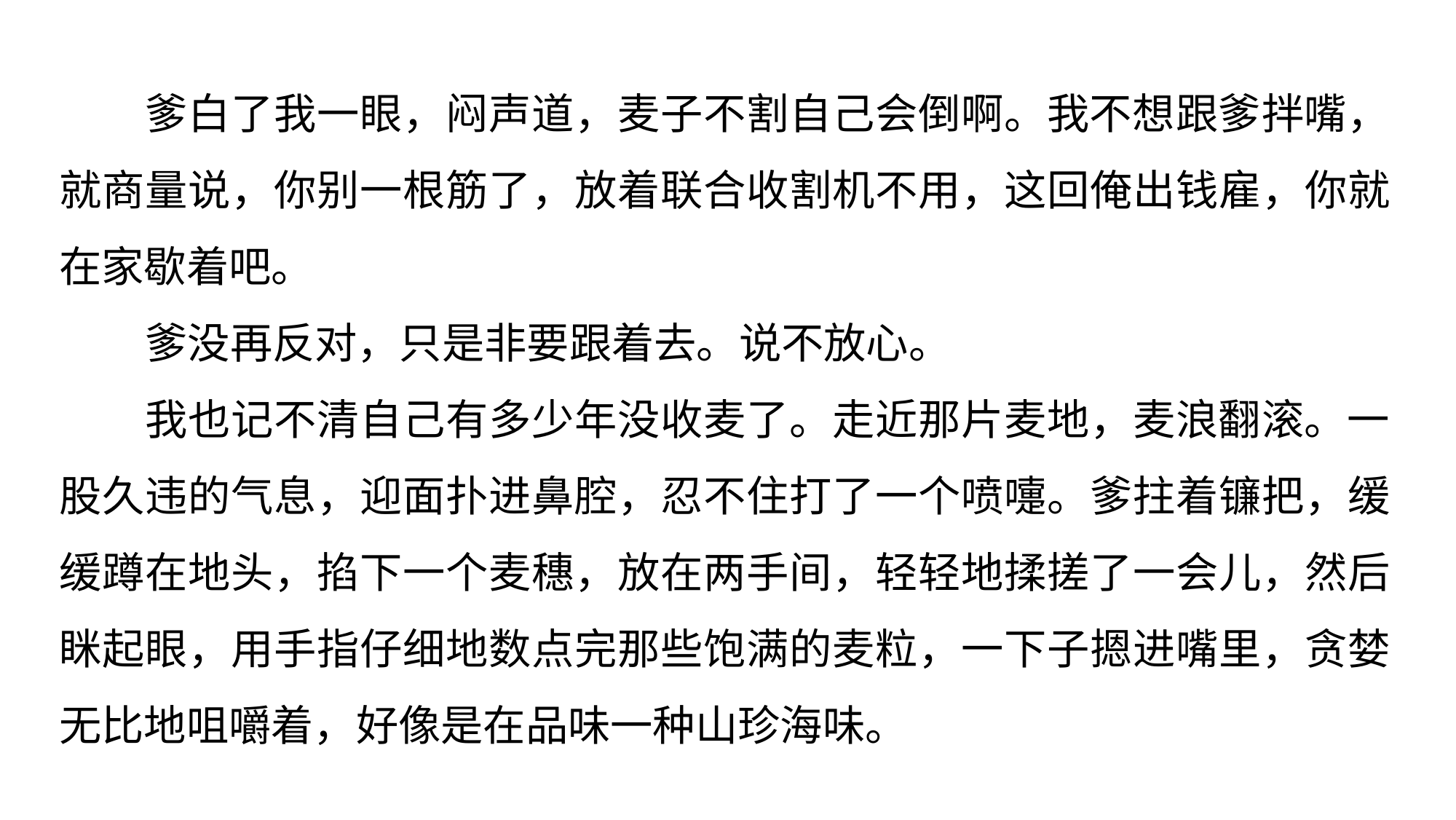

爹白了我一眼，闷声道，麦子不割自己会倒啊。我不想跟爹拌嘴，就商量说，你别一根筋了，放着联合收割机不用，这回俺出钱雇，你就在家歇着吧。
爹没再反对，只是非要跟着去。说不放心。
我也记不清自己有多少年没收麦了。走近那片麦地，麦浪翻滚。一股久违的气息，迎面扑进鼻腔，忍不住打了一个喷嚏。爹拄着镰把，缓缓蹲在地头，掐下一个麦穗，放在两手间，轻轻地揉搓了一会儿，然后眯起眼，用手指仔细地数点完那些饱满的麦粒，一下子摁进嘴里，贪婪无比地咀嚼着，好像是在品味一种山珍海味。